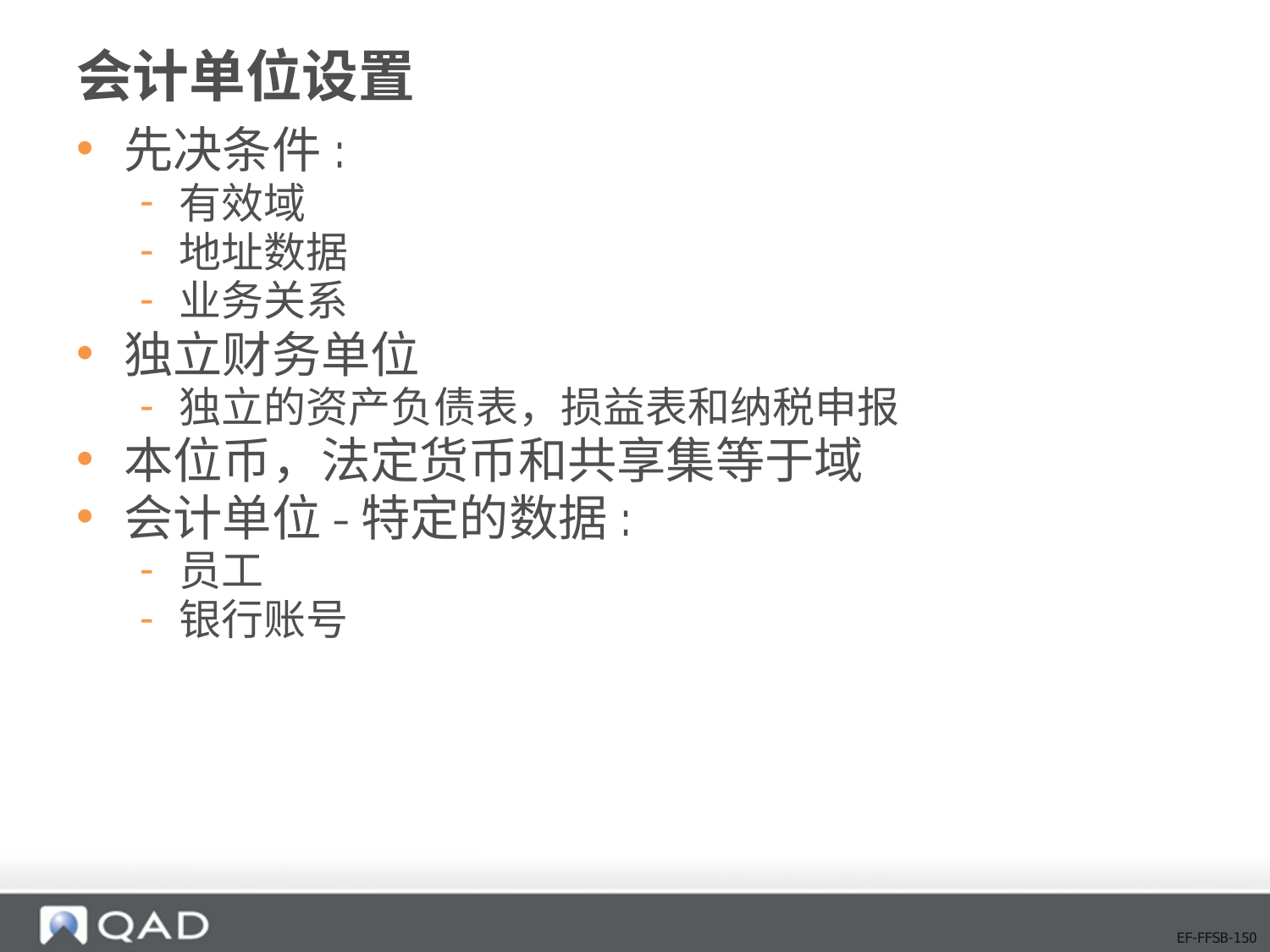

# 会计单位设置
先决条件:
有效域
地址数据
业务关系
独立财务单位
独立的资产负债表，损益表和纳税申报
本位币，法定货币和共享集等于域
会计单位-特定的数据:
员工
银行账号
EF-FFSB-150